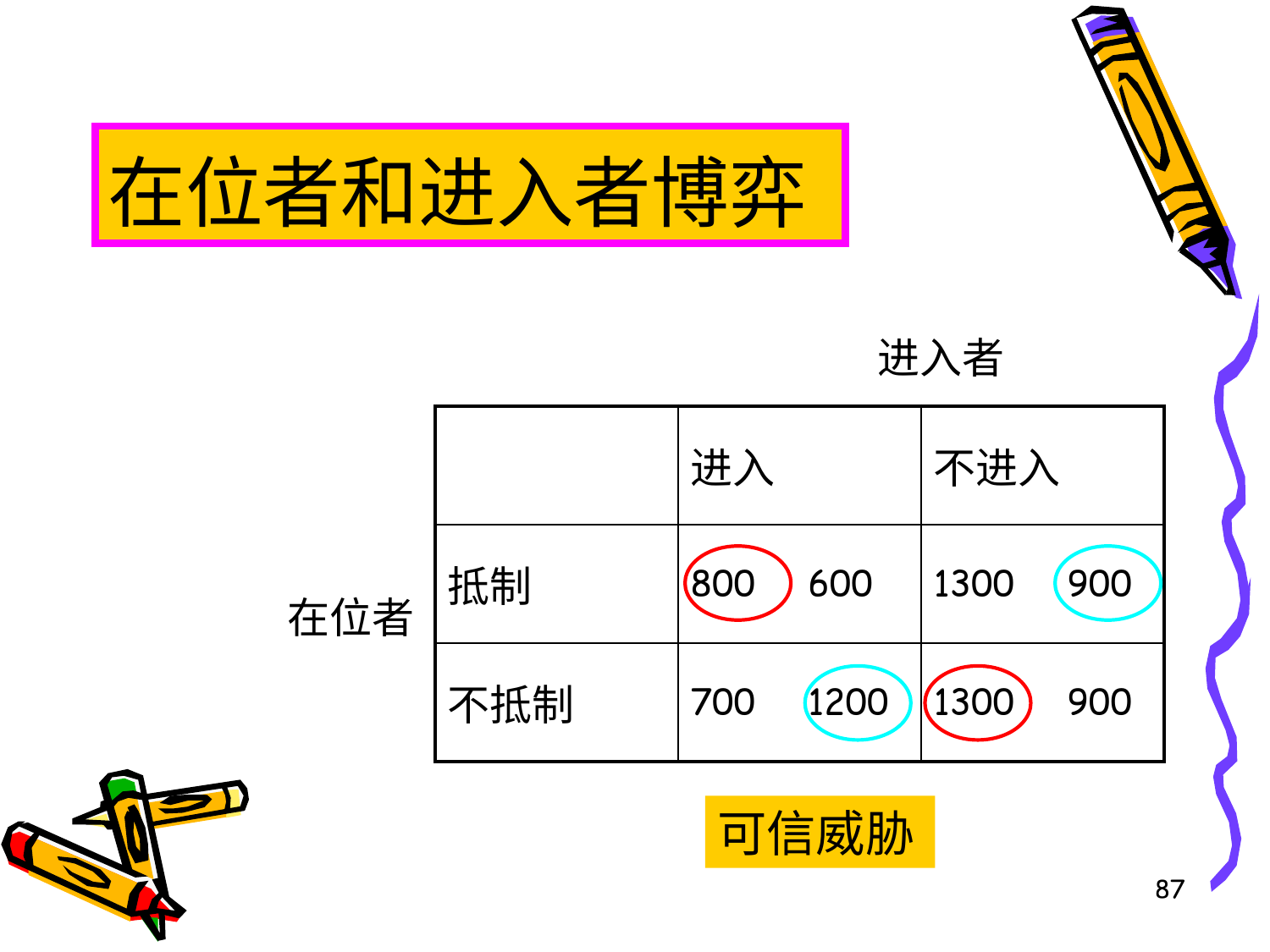

# 在位者和进入者博弈
进入者
|  | 进入 | 不进入 |
| --- | --- | --- |
| 抵制 | 800 600 | 1300 900 |
| 不抵制 | 700 1200 | 1300 900 |

在位者

可信威胁
87